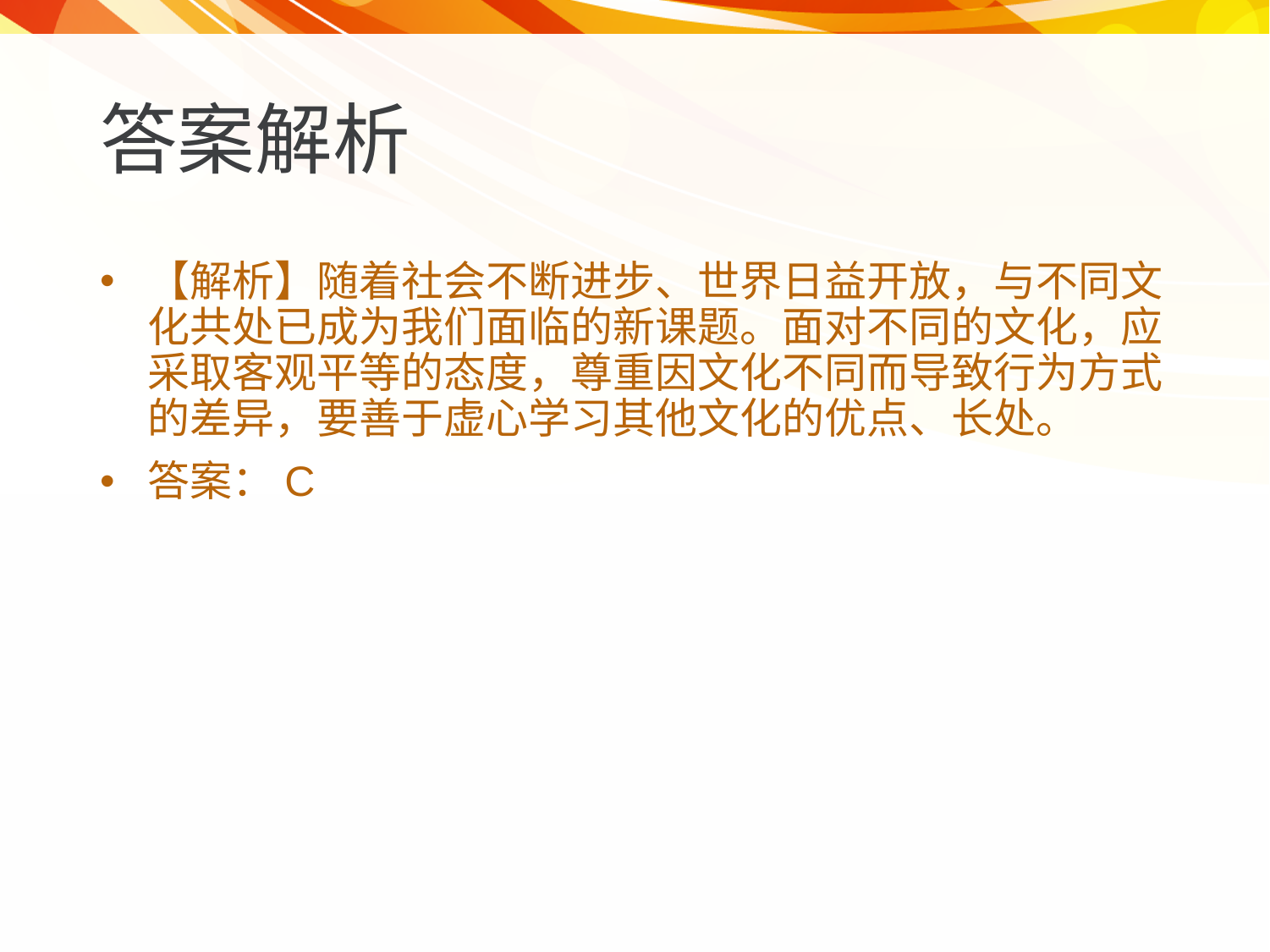

# 答案解析
【解析】随着社会不断进步、世界日益开放，与不同文化共处已成为我们面临的新课题。面对不同的文化，应采取客观平等的态度，尊重因文化不同而导致行为方式的差异，要善于虚心学习其他文化的优点、长处。
答案：C